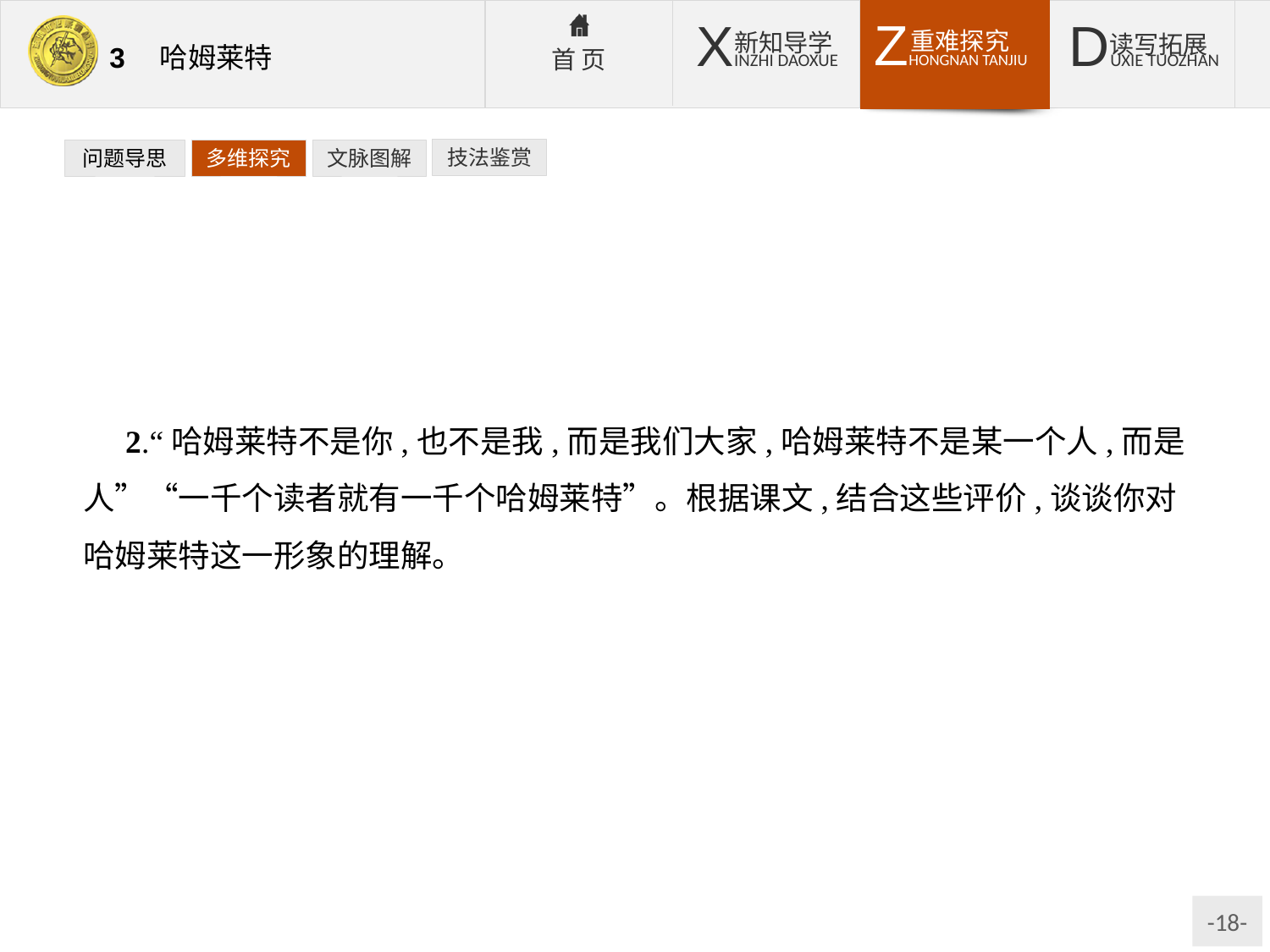

技法鉴赏
问题导思
多维探究
文脉图解
2.“哈姆莱特不是你,也不是我,而是我们大家,哈姆莱特不是某一个人,而是人”“一千个读者就有一千个哈姆莱特”。根据课文,结合这些评价,谈谈你对哈姆莱特这一形象的理解。